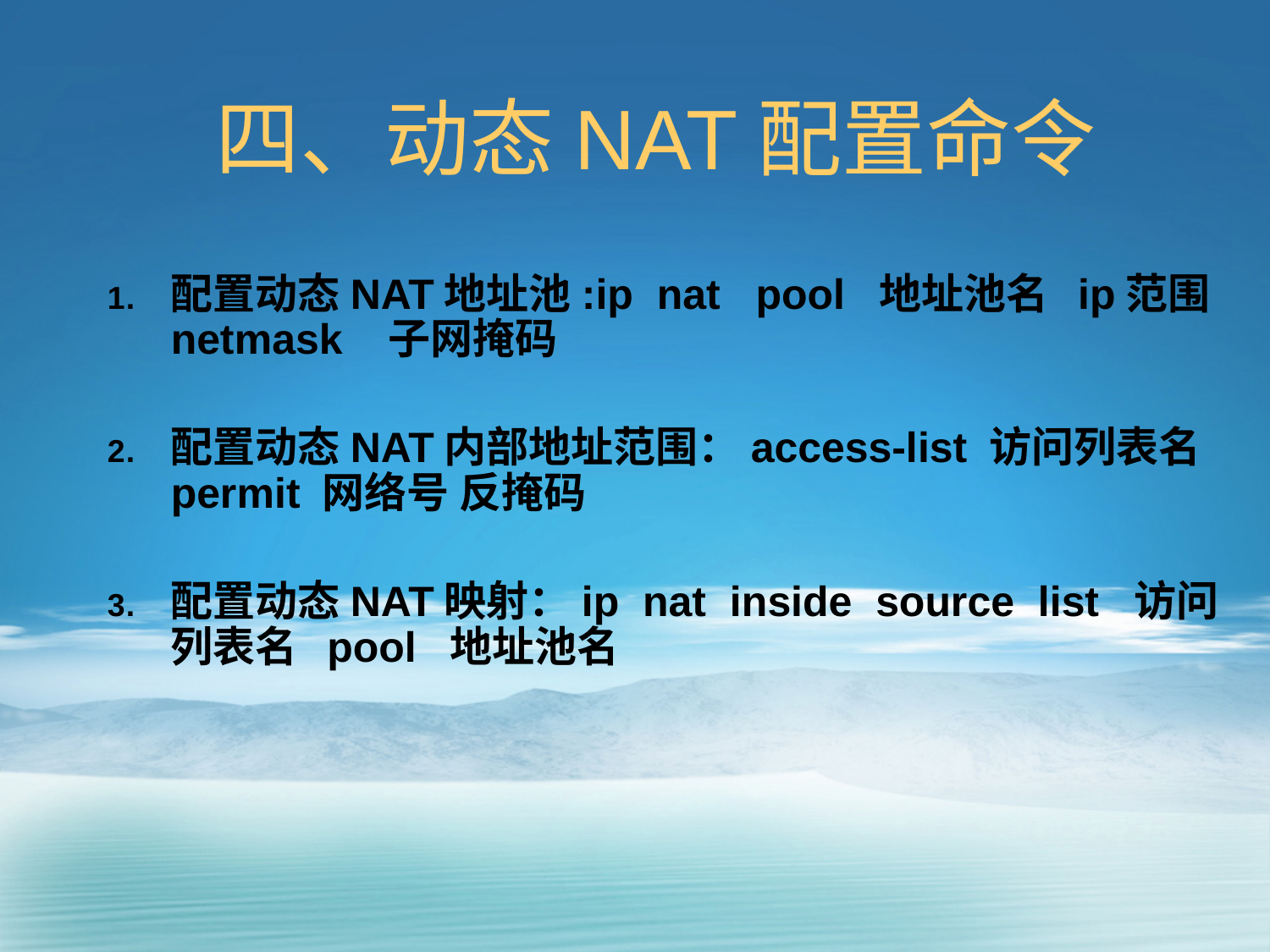

# 四、动态NAT配置命令
配置动态NAT地址池:ip  nat   pool  地址池名  ip范围   netmask   子网掩码

配置动态NAT内部地址范围：access-list 访问列表名 permit 网络号 反掩码

配置动态NAT映射：ip  nat  inside  source  list  访问列表名  pool  地址池名